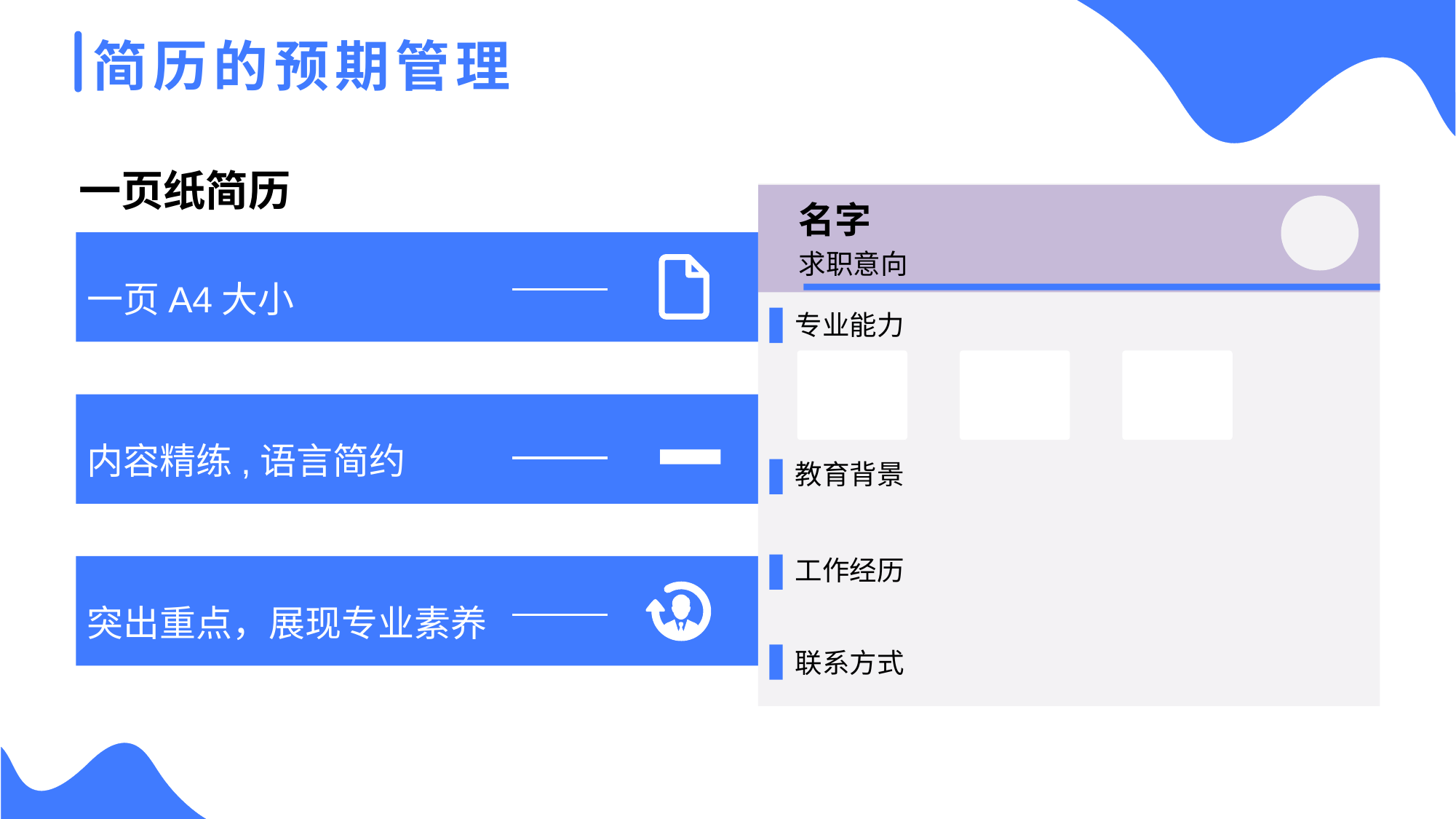

简历的预期管理

一页纸简历

名字
求职意向

专业能力

教育背景

工作经历

联系方式

一页A4大小

内容精练,语言简约

突出重点，展现专业素养